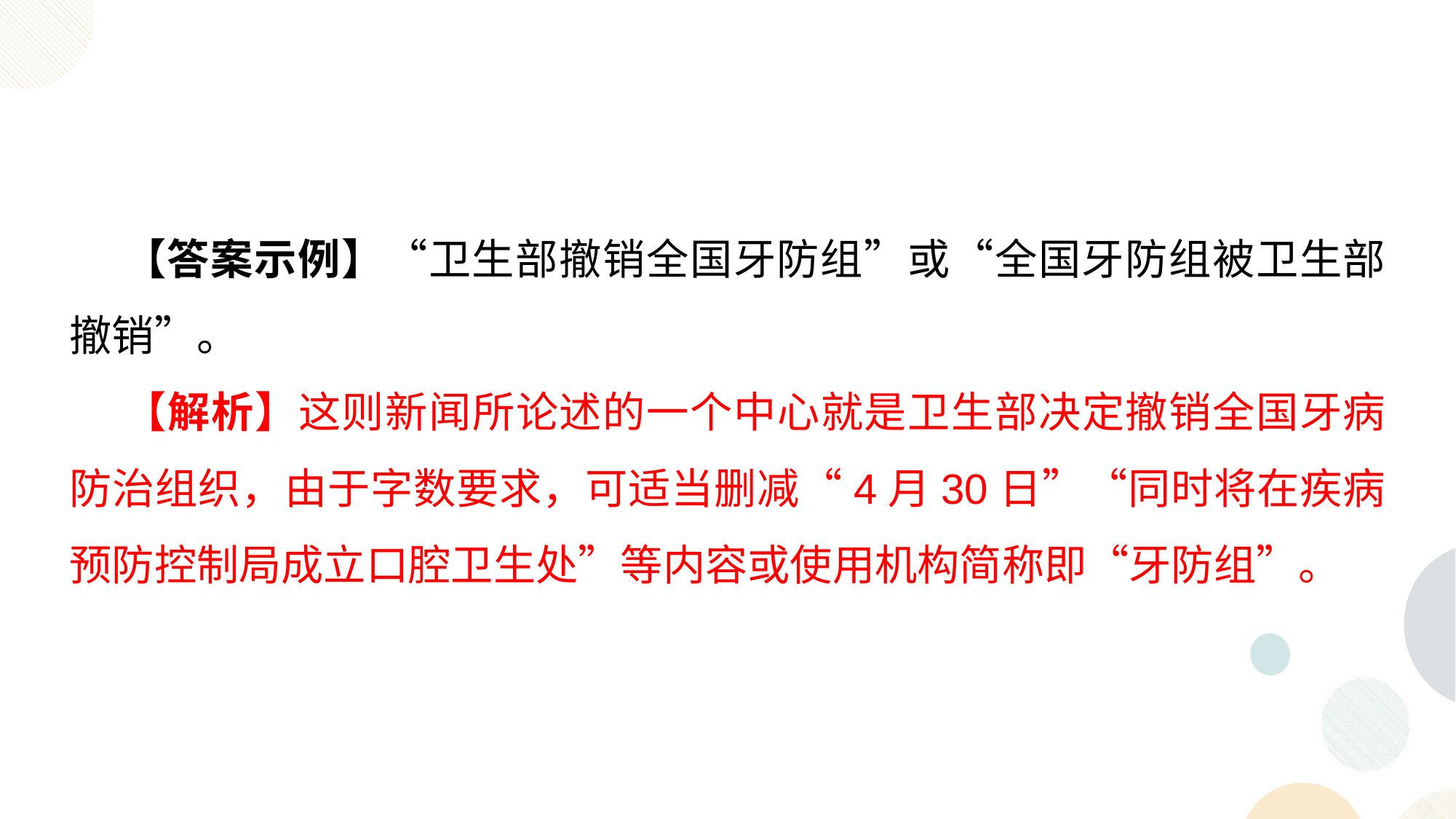

【答案示例】“卫生部撤销全国牙防组”或“全国牙防组被卫生部撤销”。
    【解析】这则新闻所论述的一个中心就是卫生部决定撤销全国牙病防治组织，由于字数要求，可适当删减“4月30日”“同时将在疾病预防控制局成立口腔卫生处”等内容或使用机构简称即“牙防组”。